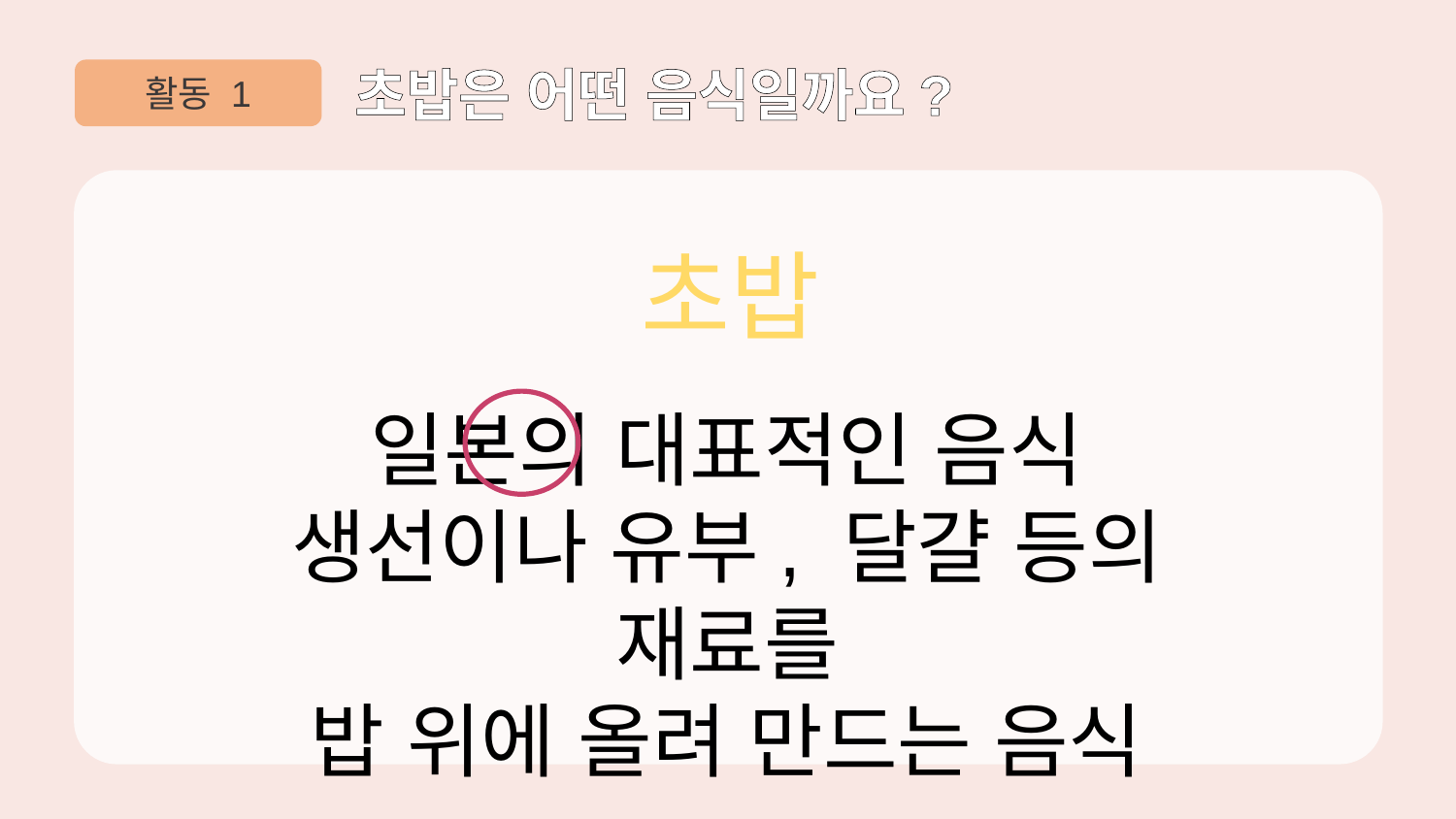

활동 1
초밥은 어떤 음식일까요?
초밥

일본의 대표적인 음식
생선이나 유부, 달걀 등의 재료를
밥 위에 올려 만드는 음식